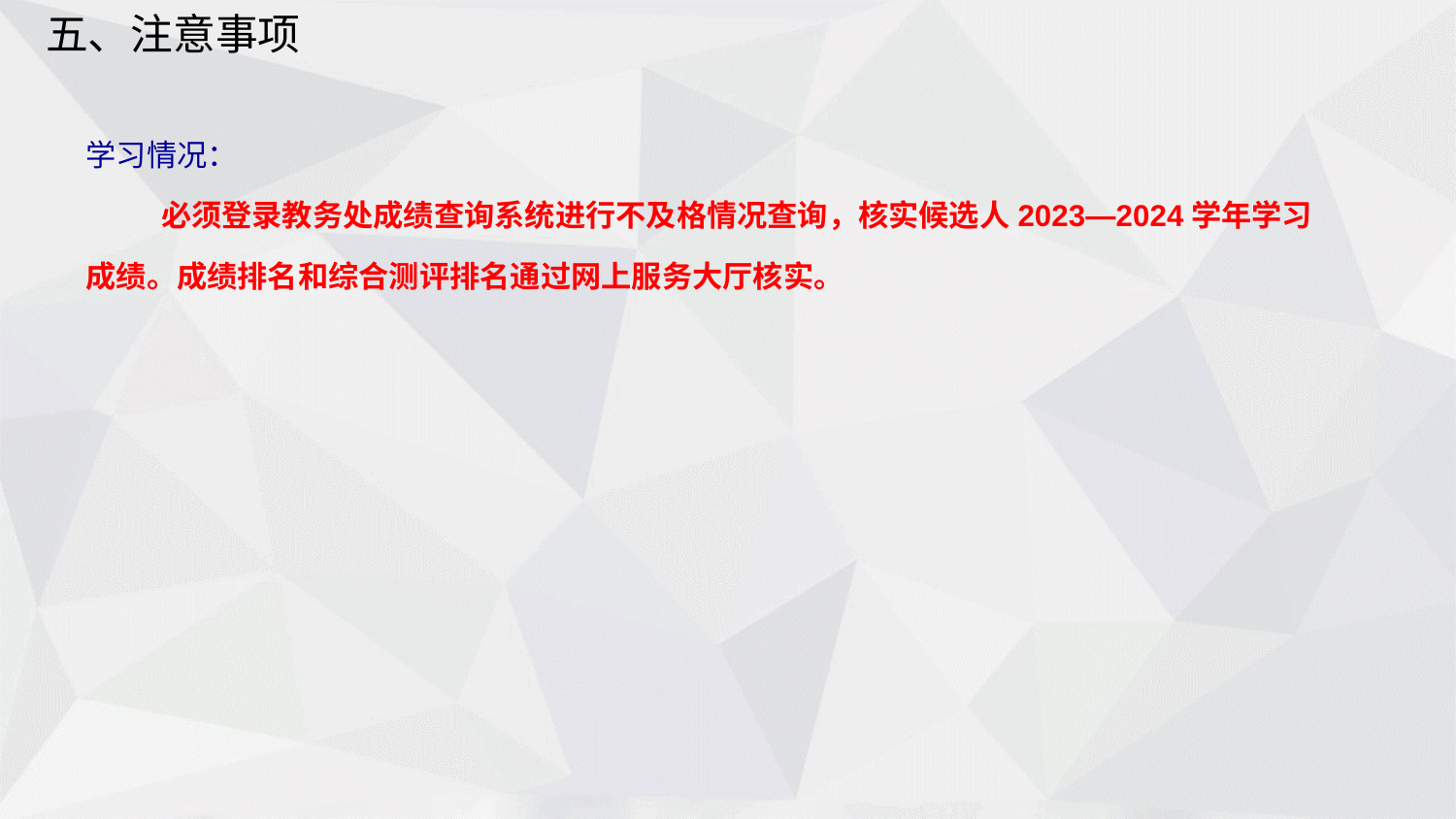

五、注意事项
学习情况：
          必须登录教务处成绩查询系统进行不及格情况查询，核实候选人2023—2024学年学习成绩。成绩排名和综合测评排名通过网上服务大厅核实。